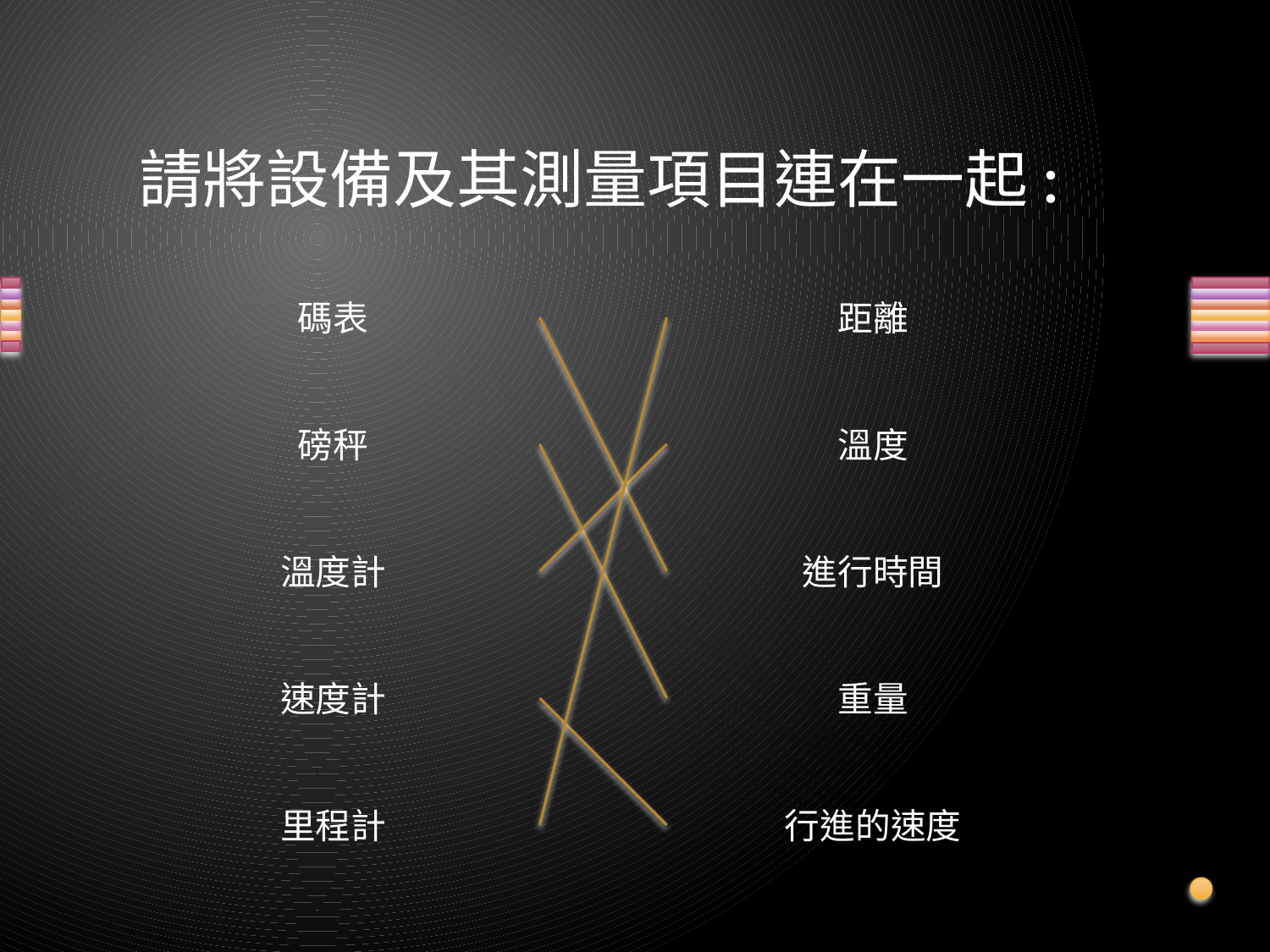

# 請將設備及其測量項目連在一起:
碼表
距離
磅秤
溫度
溫度計
進行時間
速度計
重量
里程計
行進的速度